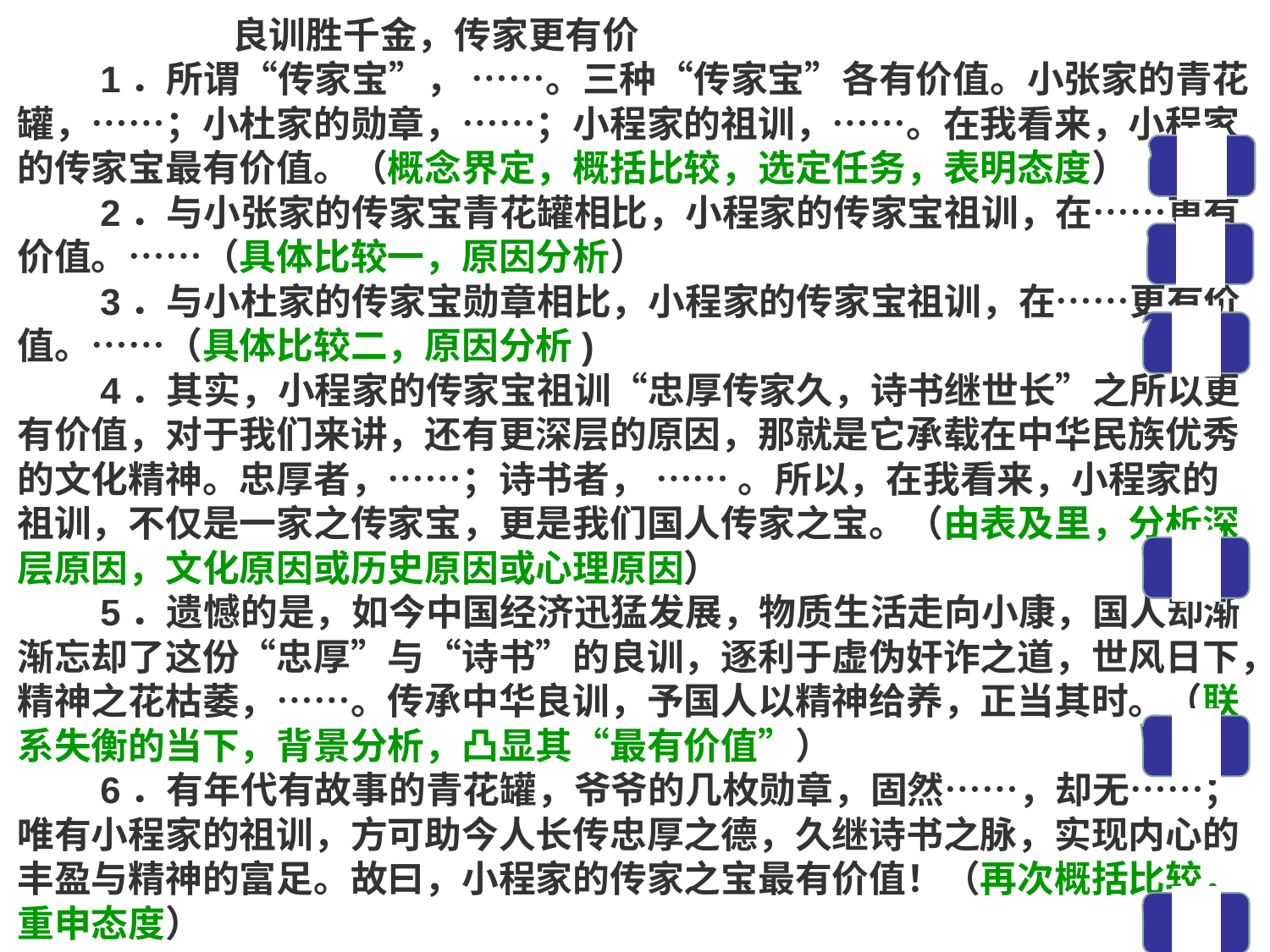

良训胜千金，传家更有价
　　1．所谓“传家宝”， ……。三种“传家宝”各有价值。小张家的青花罐，……；小杜家的勋章，……；小程家的祖训，……。在我看来，小程家的传家宝最有价值。（概念界定，概括比较，选定任务，表明态度）
　　2．与小张家的传家宝青花罐相比，小程家的传家宝祖训，在……更有价值。……（具体比较一，原因分析）
　　3．与小杜家的传家宝勋章相比，小程家的传家宝祖训，在……更有价值。……（具体比较二，原因分析)
　　4．其实，小程家的传家宝祖训“忠厚传家久，诗书继世长”之所以更有价值，对于我们来讲，还有更深层的原因，那就是它承载在中华民族优秀的文化精神。忠厚者，……；诗书者， …… 。所以，在我看来，小程家的祖训，不仅是一家之传家宝，更是我们国人传家之宝。（由表及里，分析深层原因，文化原因或历史原因或心理原因）
　　5．遗憾的是，如今中国经济迅猛发展，物质生活走向小康，国人却渐渐忘却了这份“忠厚”与“诗书”的良训，逐利于虚伪奸诈之道，世风日下，精神之花枯萎，……。传承中华良训，予国人以精神给养，正当其时。（联系失衡的当下，背景分析，凸显其“最有价值”）
　　6．有年代有故事的青花罐，爷爷的几枚勋章，固然……，却无……；唯有小程家的祖训，方可助今人长传忠厚之德，久继诗书之脉，实现内心的丰盈与精神的富足。故曰，小程家的传家之宝最有价值！（再次概括比较，重申态度）
起
承
承
承
转
合